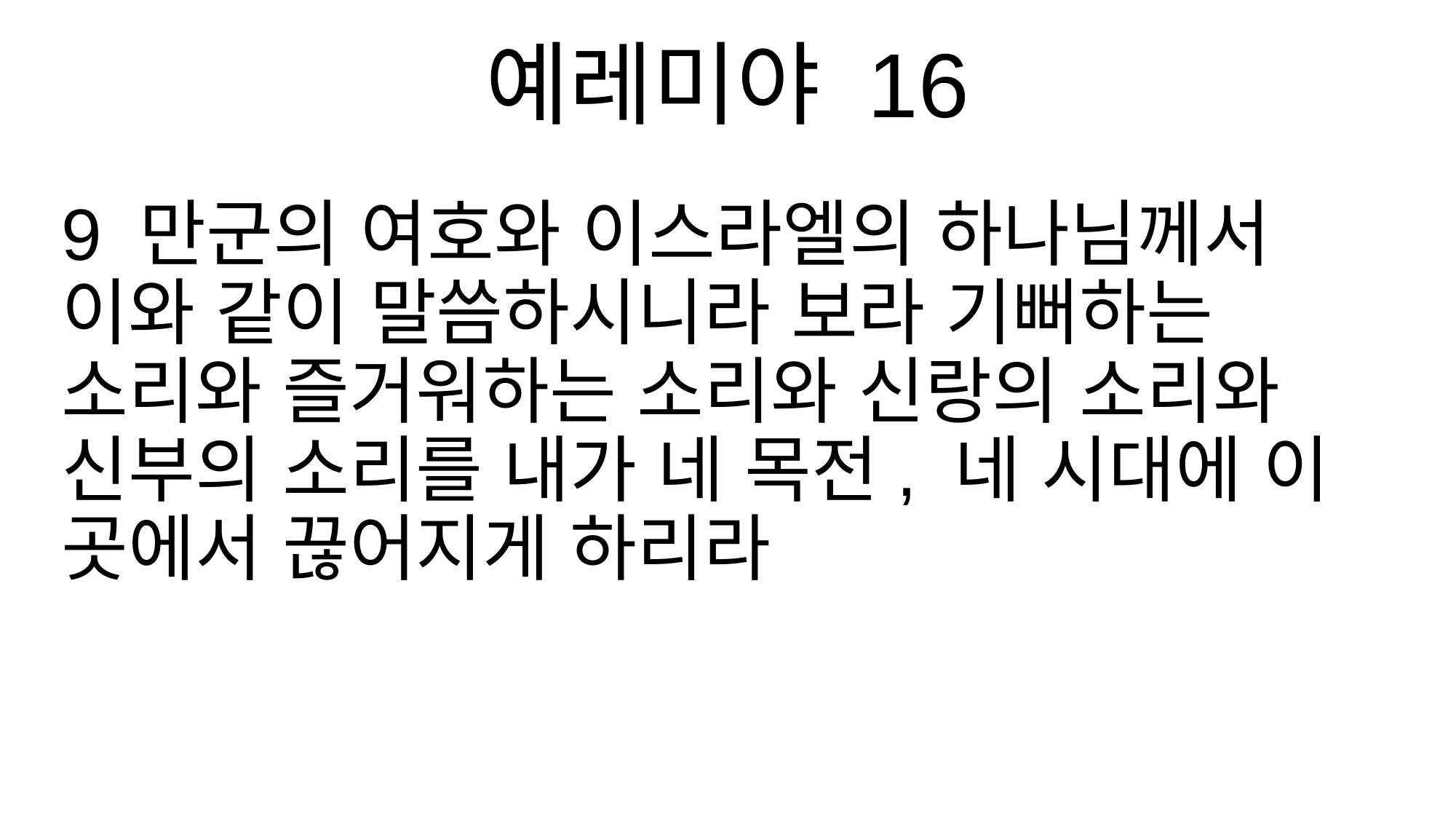

예레미야 16
9 만군의 여호와 이스라엘의 하나님께서 이와 같이 말씀하시니라 보라 기뻐하는 소리와 즐거워하는 소리와 신랑의 소리와 신부의 소리를 내가 네 목전, 네 시대에 이 곳에서 끊어지게 하리라